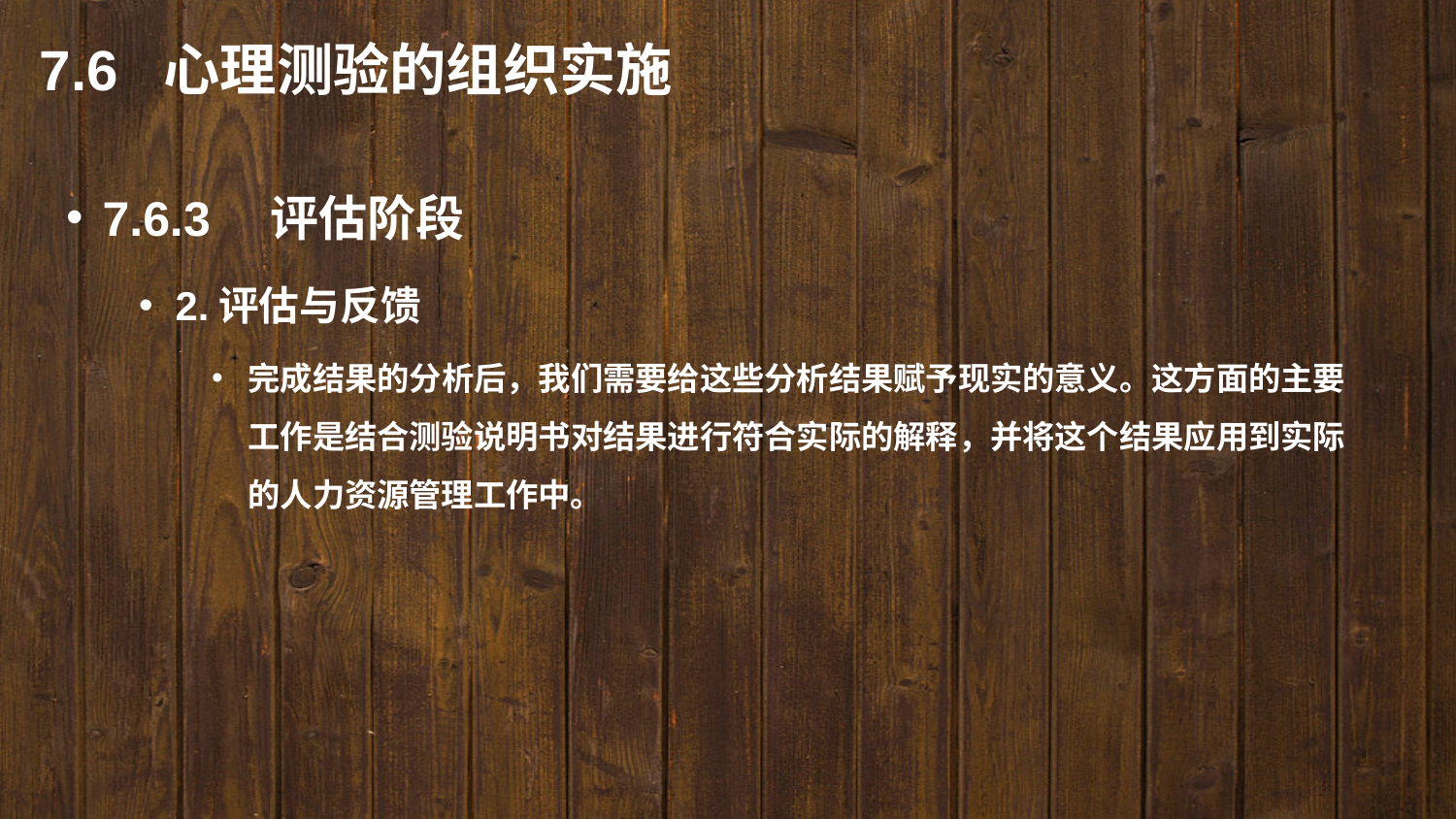

7.6  心理测验的组织实施
7.6.3　评估阶段
2.评估与反馈
完成结果的分析后，我们需要给这些分析结果赋予现实的意义。这方面的主要工作是结合测验说明书对结果进行符合实际的解释，并将这个结果应用到实际的人力资源管理工作中。